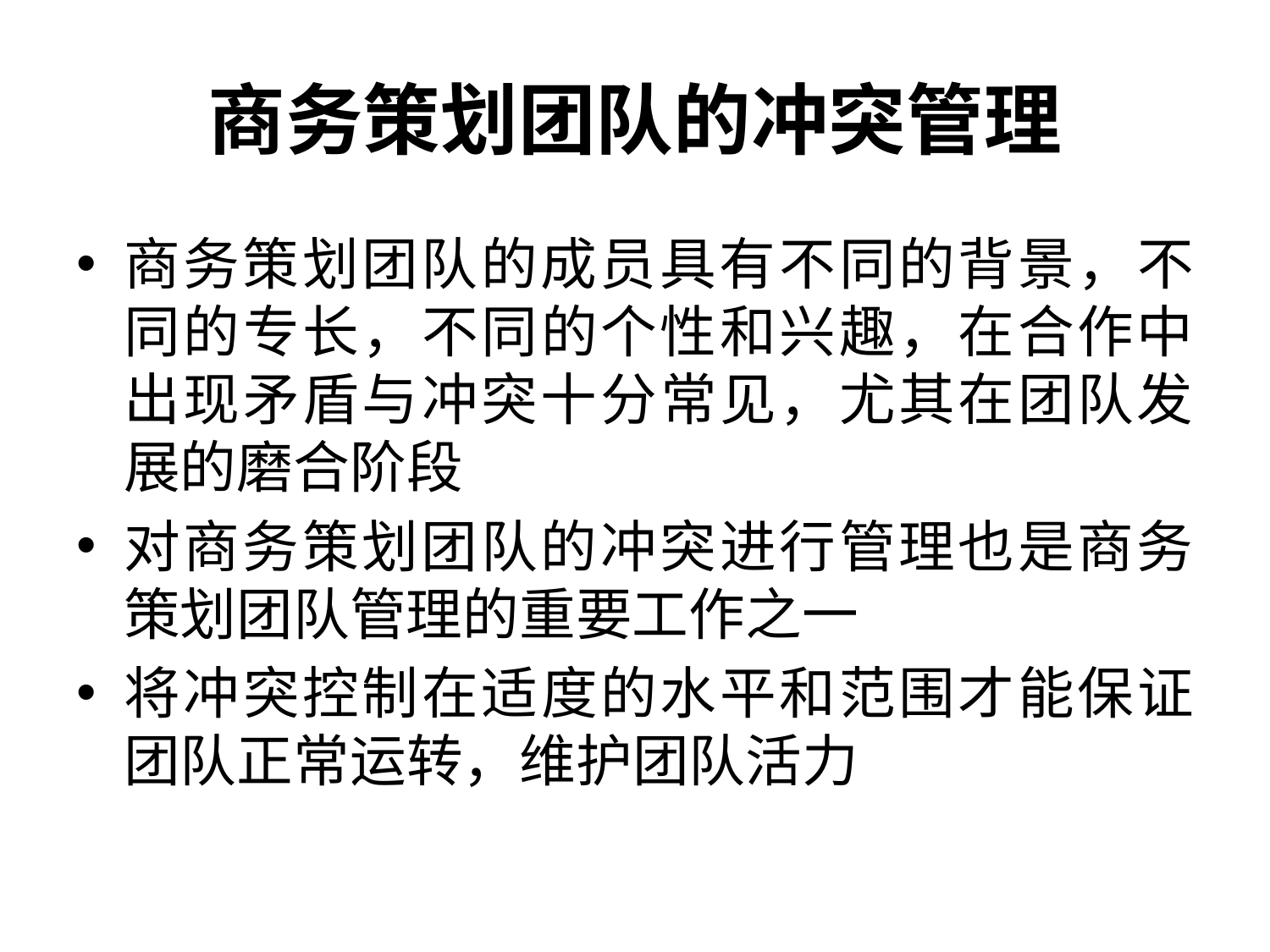

# 商务策划团队的冲突管理
商务策划团队的成员具有不同的背景，不同的专长，不同的个性和兴趣，在合作中出现矛盾与冲突十分常见，尤其在团队发展的磨合阶段
对商务策划团队的冲突进行管理也是商务策划团队管理的重要工作之一
将冲突控制在适度的水平和范围才能保证团队正常运转，维护团队活力